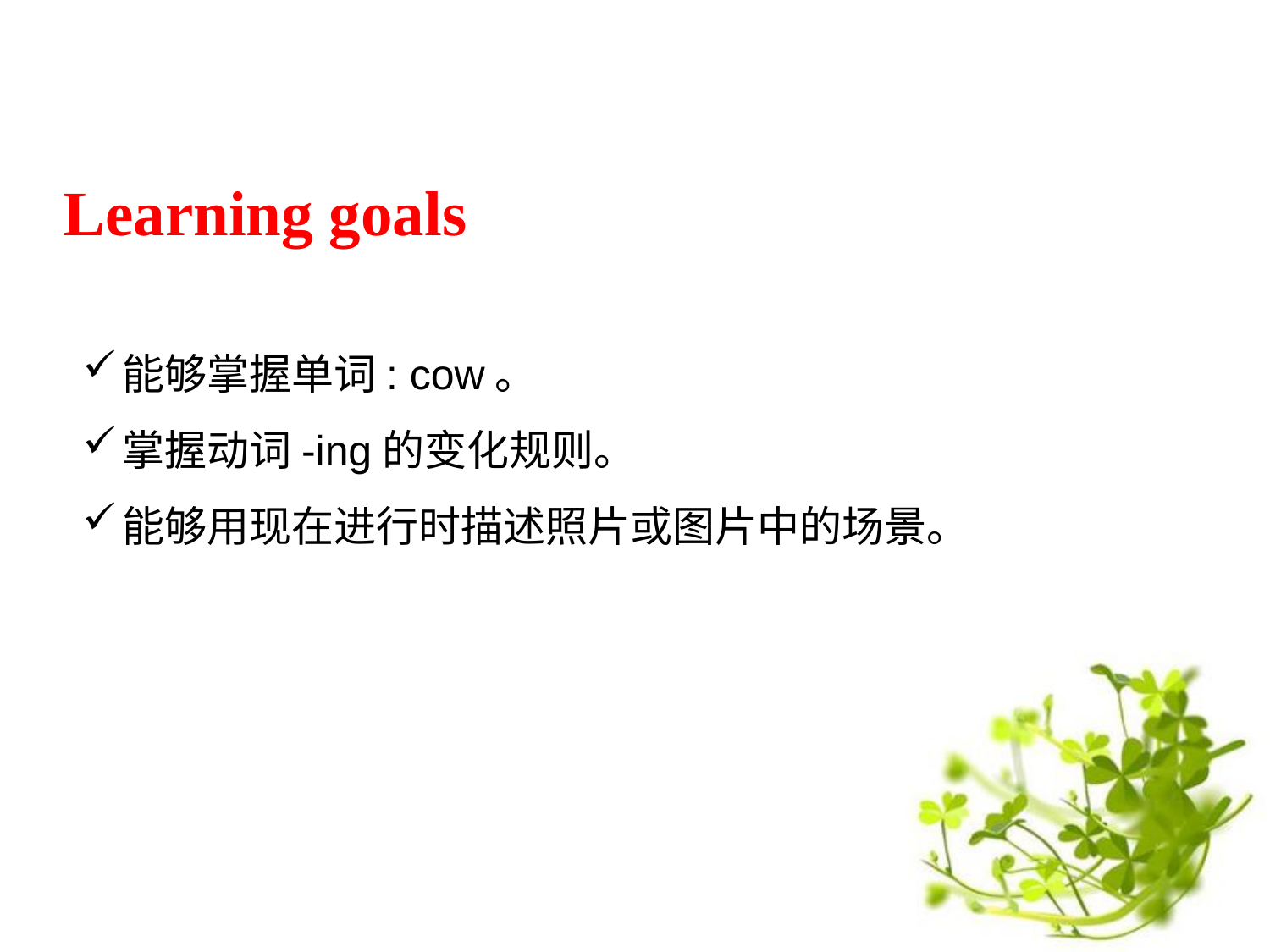

Learning goals
能够掌握单词: cow。
掌握动词-ing的变化规则。
能够用现在进行时描述照片或图片中的场景。